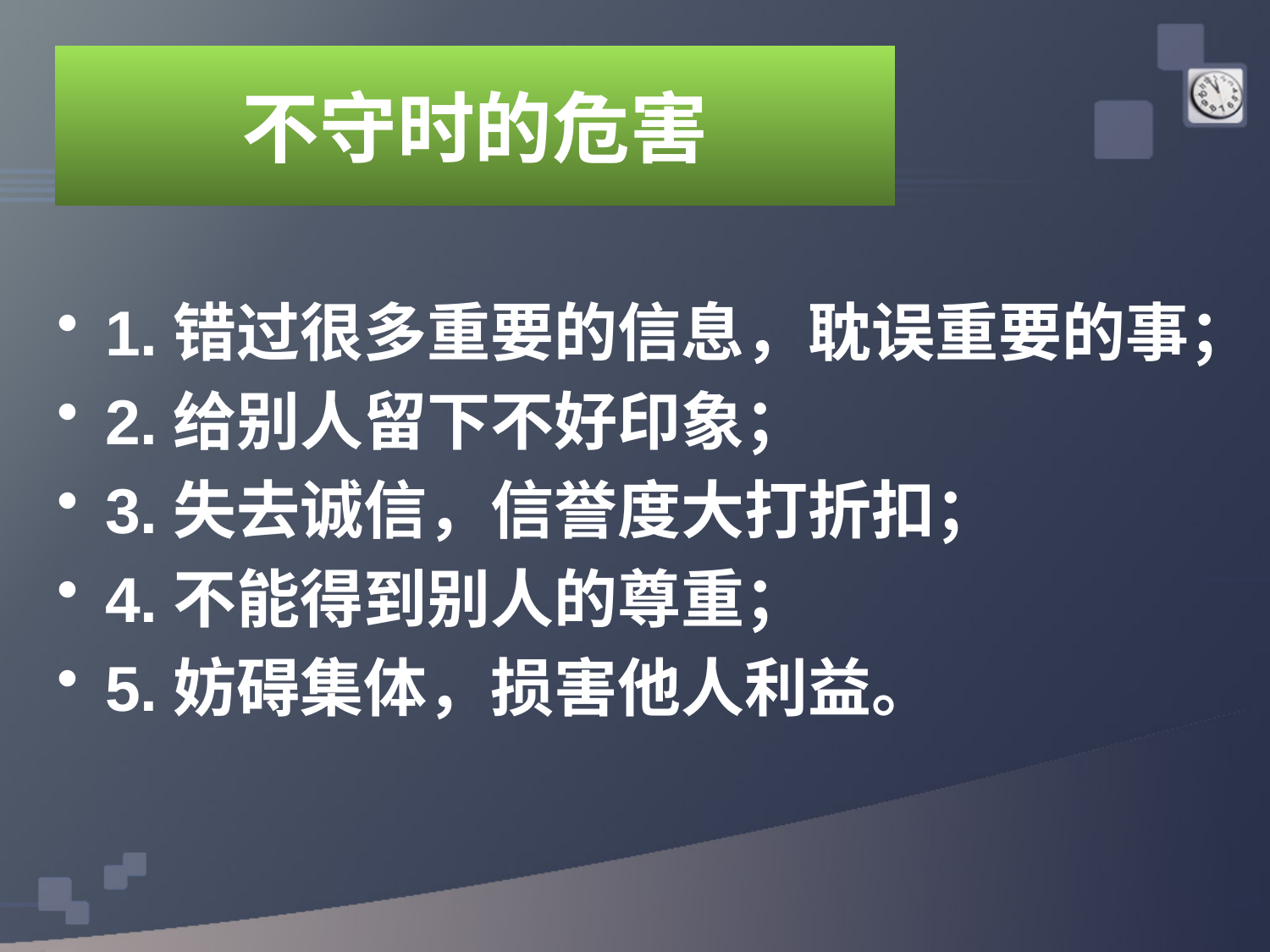

# 不守时的危害
1.错过很多重要的信息，耽误重要的事；
2.给别人留下不好印象；
3.失去诚信，信誉度大打折扣；
4.不能得到别人的尊重；
5.妨碍集体，损害他人利益。